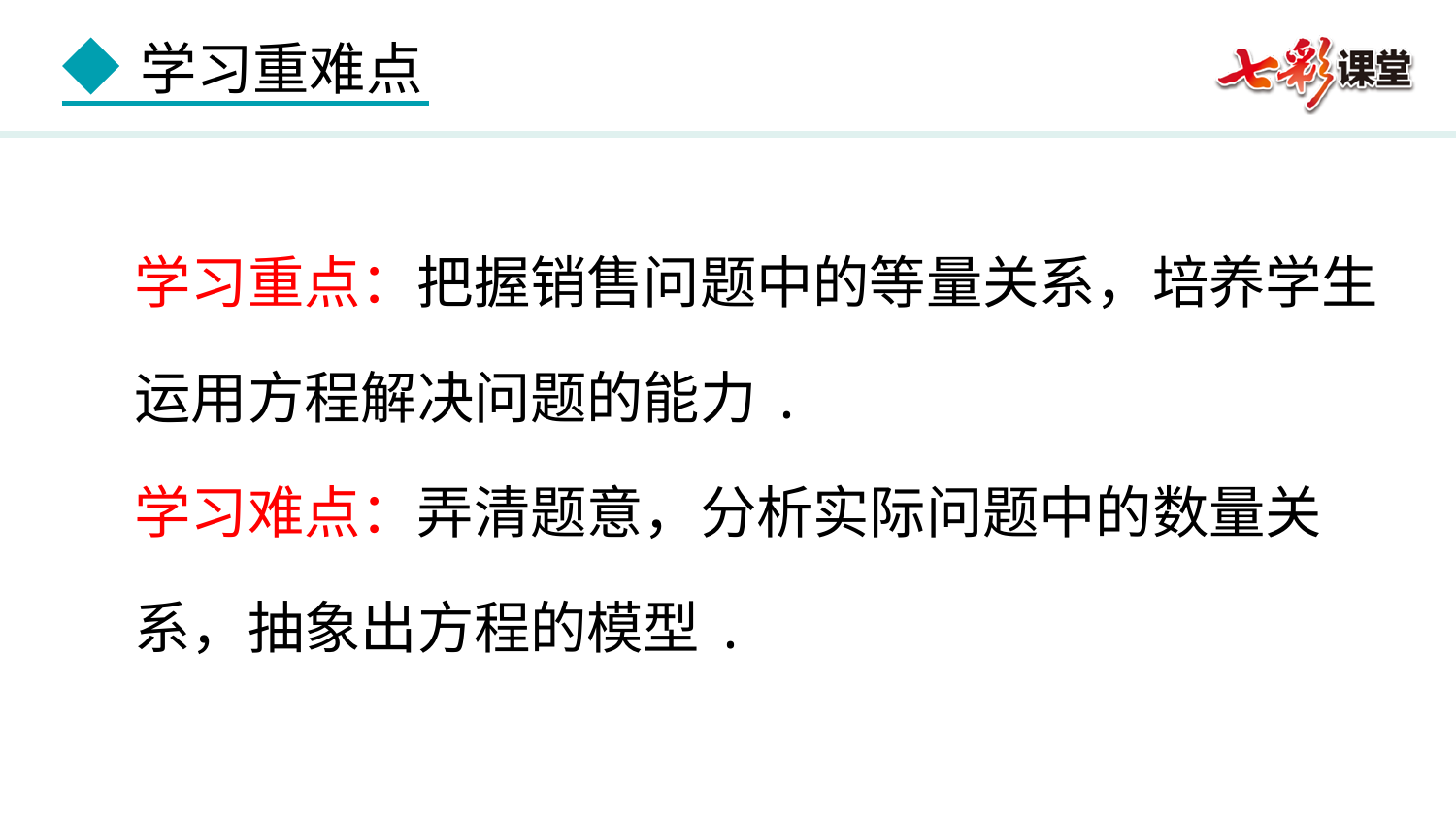

学习重点：把握销售问题中的等量关系，培养学生运用方程解决问题的能力.
学习难点：弄清题意，分析实际问题中的数量关系，抽象出方程的模型.